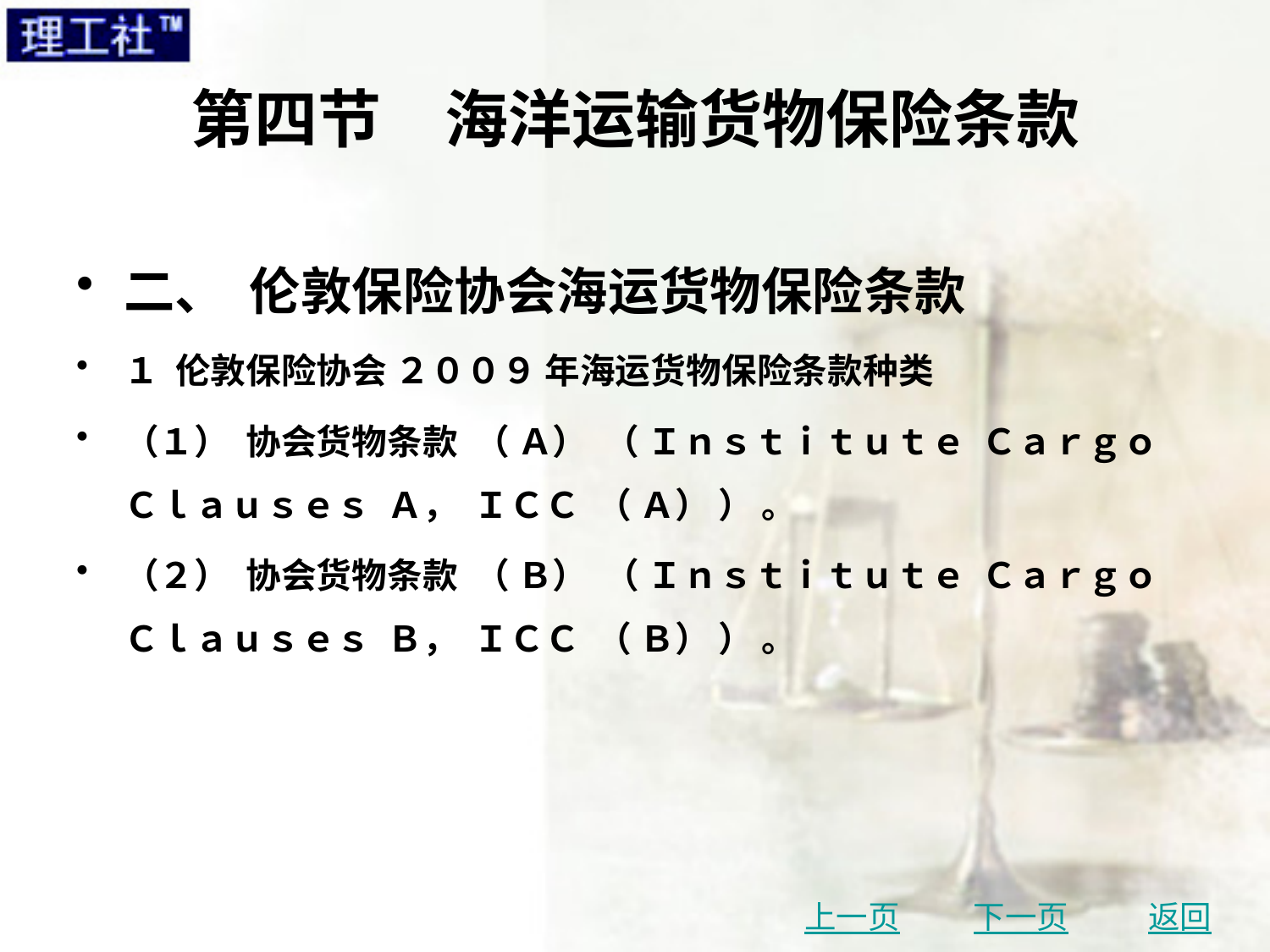

# 第四节　海洋运输货物保险条款
二、  伦敦保险协会海运货物保险条款
１  伦敦保险协会 ２００９ 年海运货物保险条款种类
（１）  协会货物条款  （ Ａ）  （ Ｉｎｓｔｉｔｕｔｅ  Ｃａｒｇｏ Ｃｌａｕｓｅｓ  Ａ，  ＩＣＣ  （ Ａ） ） 。
（２）  协会货物条款  （ Ｂ）  （ Ｉｎｓｔｉｔｕｔｅ  Ｃａｒｇｏ Ｃｌａｕｓｅｓ  Ｂ，  ＩＣＣ  （ Ｂ） ） 。
上一页
下一页
返回